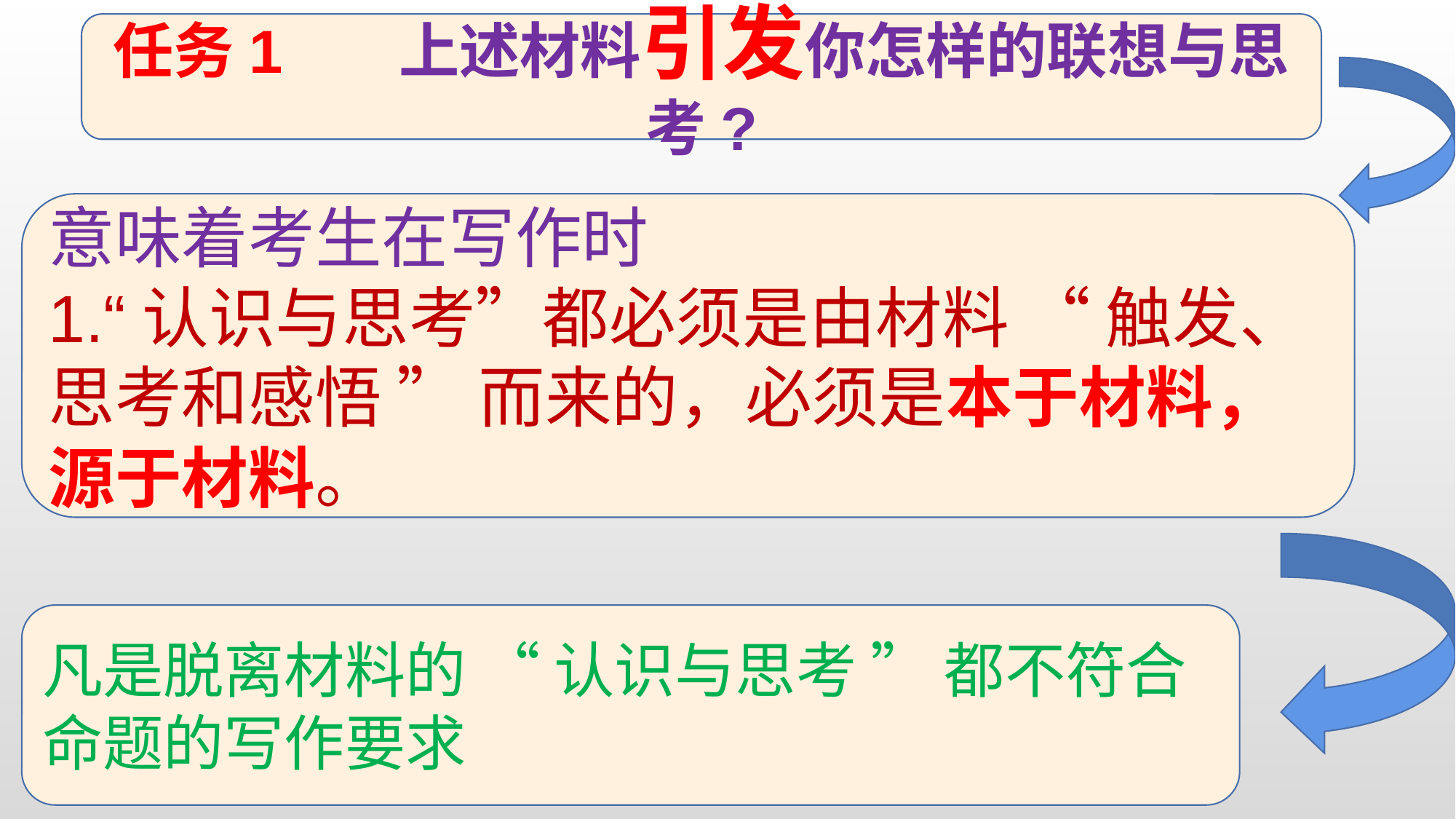

任务1      上述材料引发你怎样的联想与思考?

意味着考生在写作时
1.“认识与思考”都必须是由材料 “ 触发、思考和感悟 ” 而来的，必须是本于材料，源于材料。

凡是脱离材料的 “ 认识与思考 ” 都不符合命题的写作要求